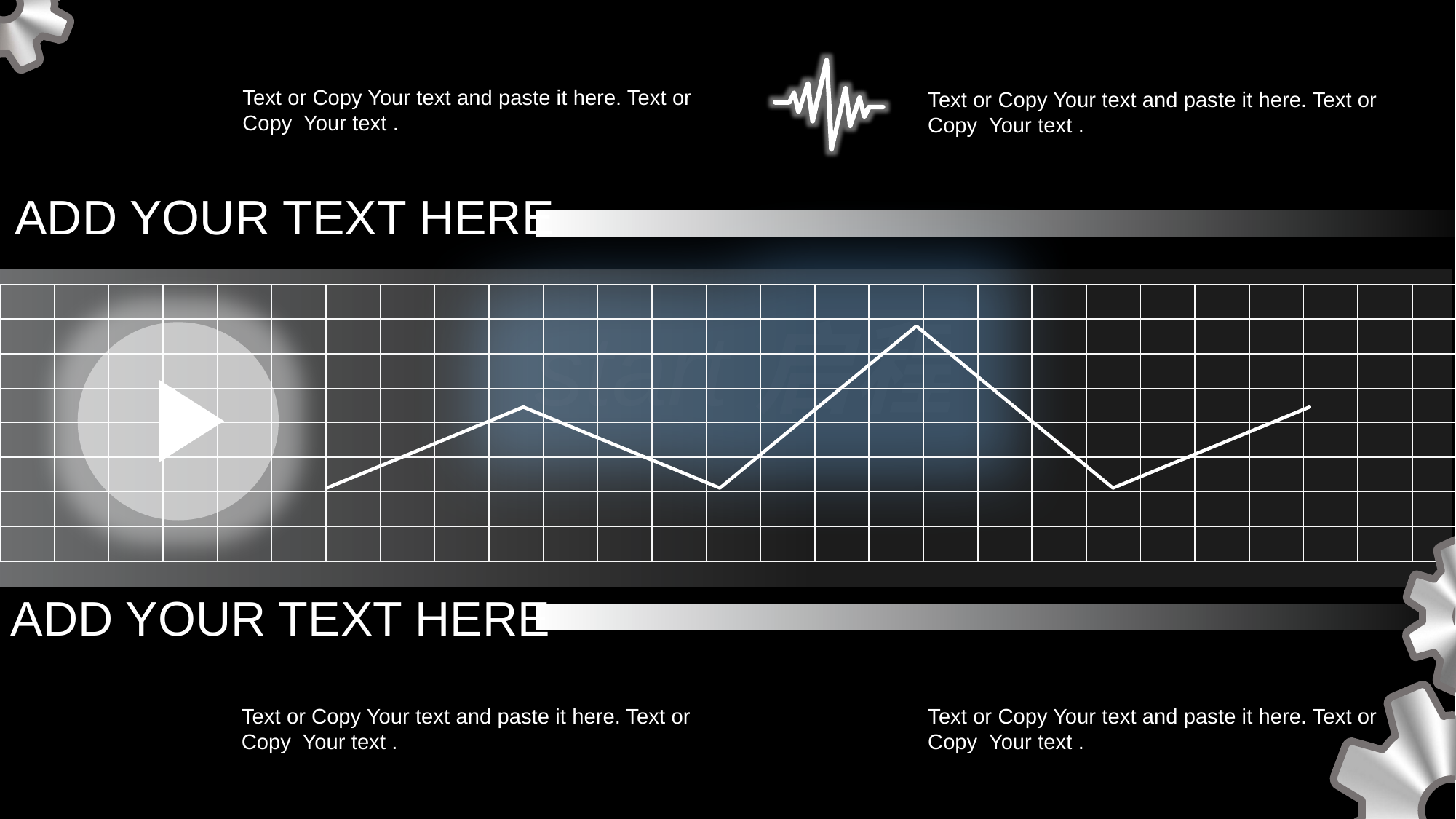

Text or Copy Your text and paste it here. Text or Copy  Your text .
Text or Copy Your text and paste it here. Text or Copy  Your text .
ADD YOUR TEXT HERE

### Chart

| Category | 系列 1 |
|---|---|
| PART 1 | 1.0 |
| PART 2 | 2.0 |
| PART 3 | 1.0 |
| PART 4 | 3.0 |
| PART 5 | 1.0 |
| PART6 | 2.0 |
|  |  |  |  |  |  |  |  |  |  |  |  |  |  |  |  |  |  |  |  |  |  |  |  |  |  |  |  |
| --- | --- | --- | --- | --- | --- | --- | --- | --- | --- | --- | --- | --- | --- | --- | --- | --- | --- | --- | --- | --- | --- | --- | --- | --- | --- | --- | --- |
|  |  |  |  |  |  |  |  |  |  |  |  |  |  |  |  |  |  |  |  |  |  |  |  |  |  |  |  |
|  |  |  |  |  |  |  |  |  |  |  |  |  |  |  |  |  |  |  |  |  |  |  |  |  |  |  |  |
|  |  |  |  |  |  |  |  |  |  |  |  |  |  |  |  |  |  |  |  |  |  |  |  |  |  |  |  |
|  |  |  |  |  |  |  |  |  |  |  |  |  |  |  |  |  |  |  |  |  |  |  |  |  |  |  |  |
|  |  |  |  |  |  |  |  |  |  |  |  |  |  |  |  |  |  |  |  |  |  |  |  |  |  |  |  |
|  |  |  |  |  |  |  |  |  |  |  |  |  |  |  |  |  |  |  |  |  |  |  |  |  |  |  |  |
|  |  |  |  |  |  |  |  |  |  |  |  |  |  |  |  |  |  |  |  |  |  |  |  |  |  |  |  |
start启程

ADD YOUR TEXT HERE

Text or Copy Your text and paste it here. Text or Copy  Your text .
Text or Copy Your text and paste it here. Text or Copy  Your text .